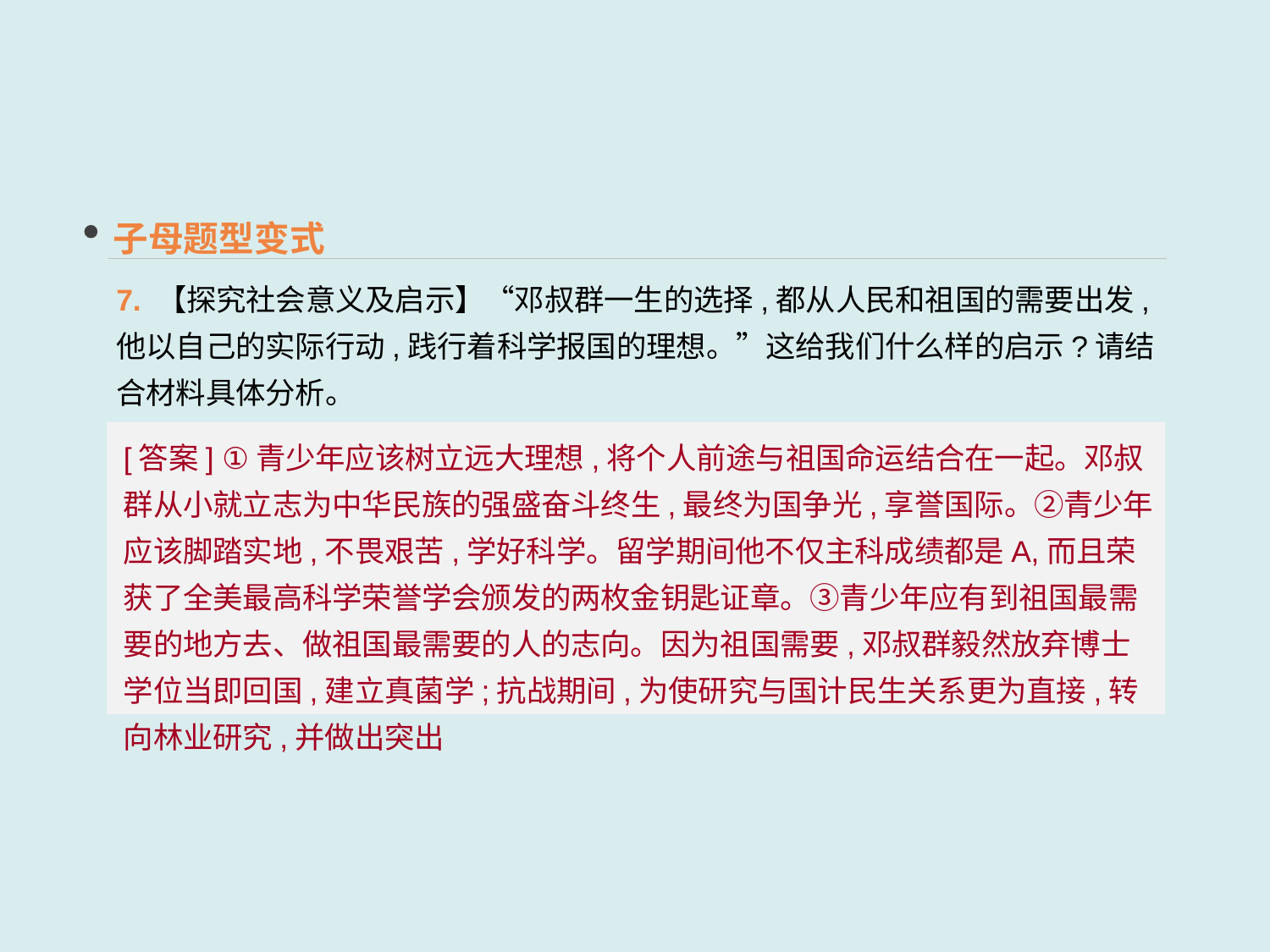

子母题型变式

7. 【探究社会意义及启示】“邓叔群一生的选择,都从人民和祖国的需要出发,他以自己的实际行动,践行着科学报国的理想。”这给我们什么样的启示?请结合材料具体分析。

[答案] ①青少年应该树立远大理想,将个人前途与祖国命运结合在一起。邓叔群从小就立志为中华民族的强盛奋斗终生,最终为国争光,享誉国际。②青少年应该脚踏实地,不畏艰苦,学好科学。留学期间他不仅主科成绩都是A,而且荣获了全美最高科学荣誉学会颁发的两枚金钥匙证章。③青少年应有到祖国最需要的地方去、做祖国最需要的人的志向。因为祖国需要,邓叔群毅然放弃博士学位当即回国,建立真菌学;抗战期间,为使研究与国计民生关系更为直接,转向林业研究,并做出突出